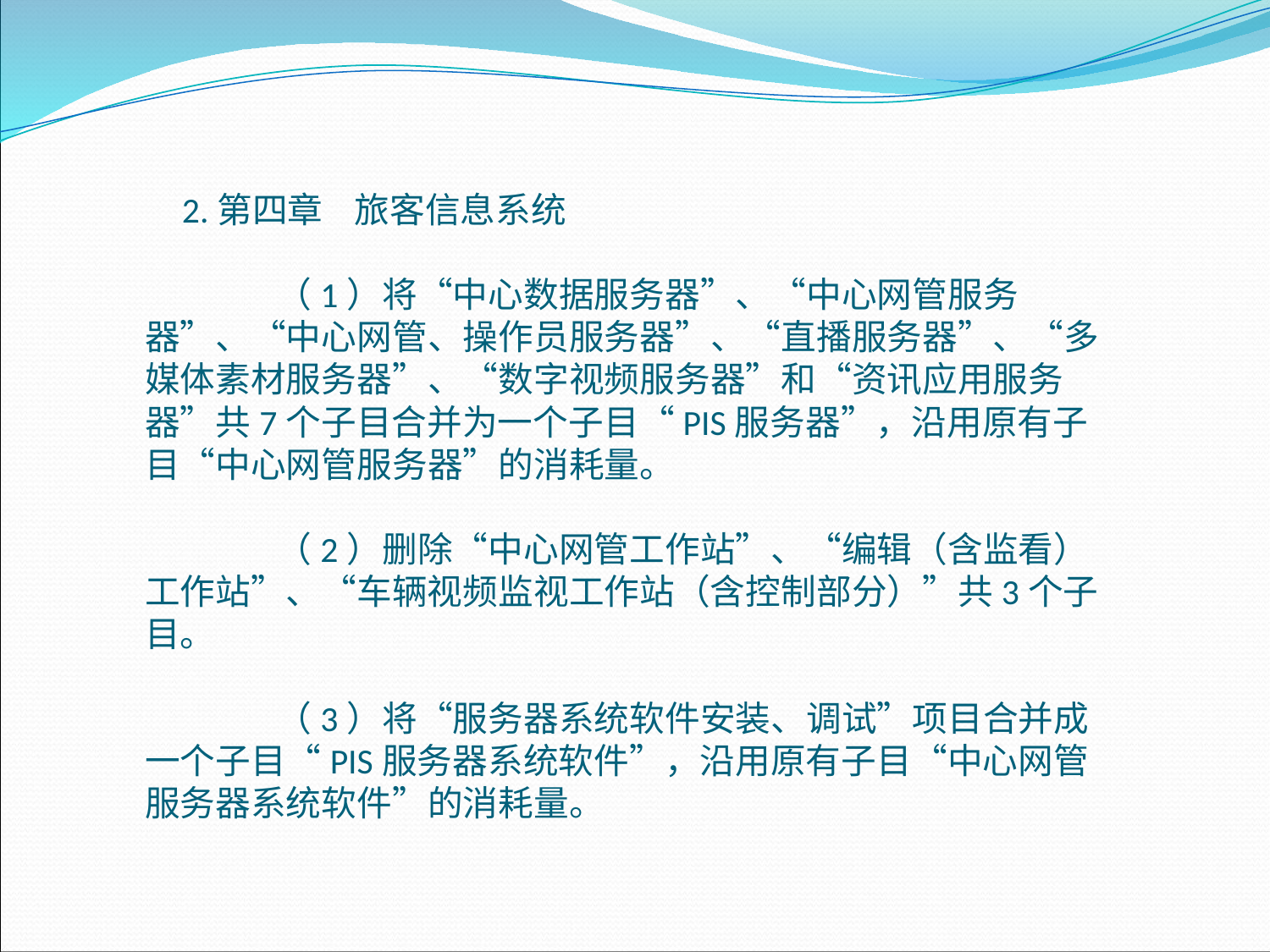

2.第四章    旅客信息系统
           （1）将“中心数据服务器”、“中心网管服务器”、“中心网管、操作员服务器”、“直播服务器”、“多媒体素材服务器”、“数字视频服务器”和“资讯应用服务器”共7个子目合并为一个子目“PIS服务器”，沿用原有子目“中心网管服务器”的消耗量。
           （2）删除“中心网管工作站”、“编辑（含监看）工作站”、“车辆视频监视工作站（含控制部分）”共3个子目。
           （3）将“服务器系统软件安装、调试”项目合并成一个子目“PIS服务器系统软件”，沿用原有子目“中心网管服务器系统软件”的消耗量。